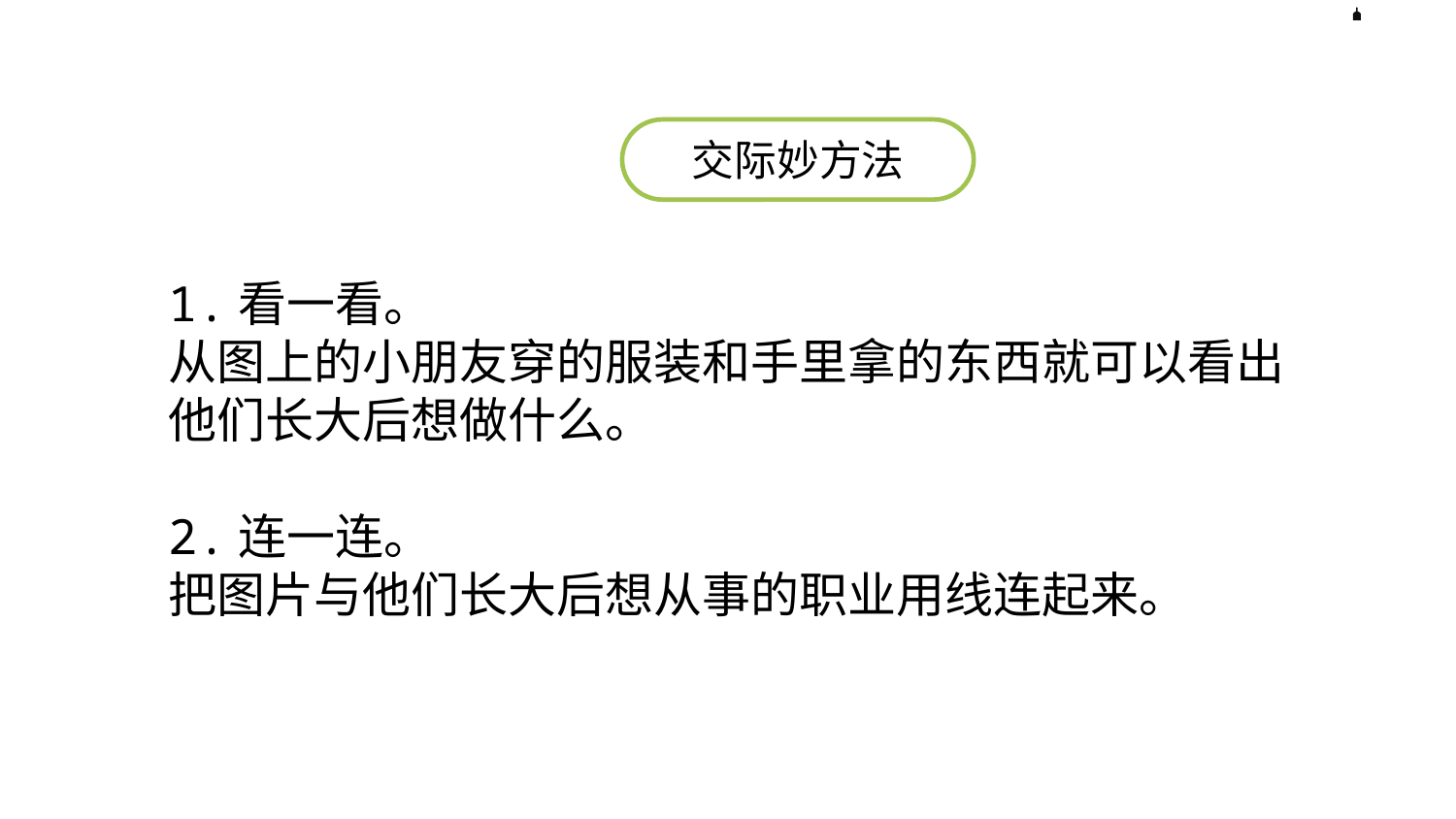

交际妙方法
1.看一看。
从图上的小朋友穿的服装和手里拿的东西就可以看出他们长大后想做什么。

2.连一连。
把图片与他们长大后想从事的职业用线连起来。